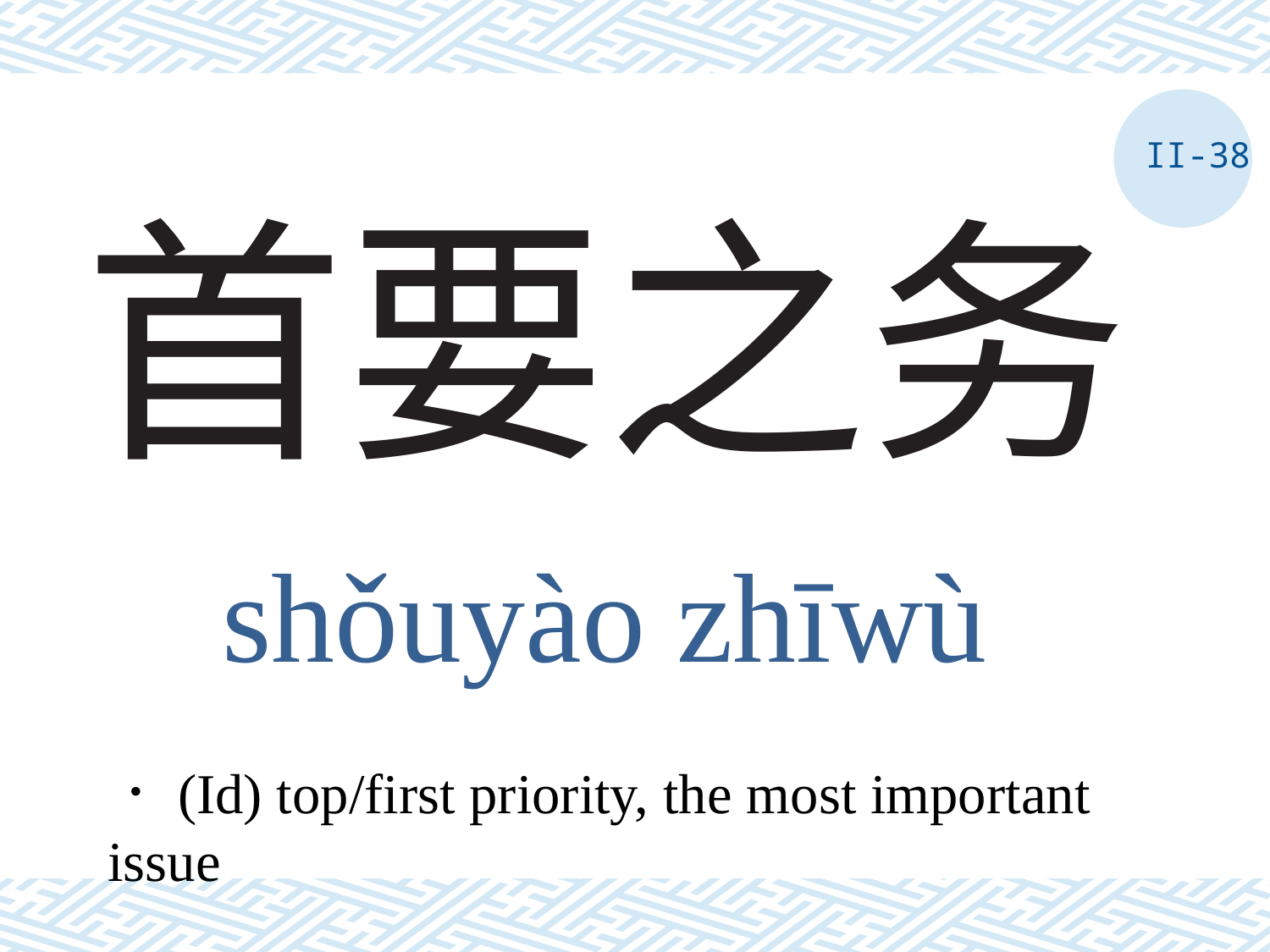

II-38

# 首要之务
shǒuyào zhīwù
．(Id) top/first priority, the most important issue